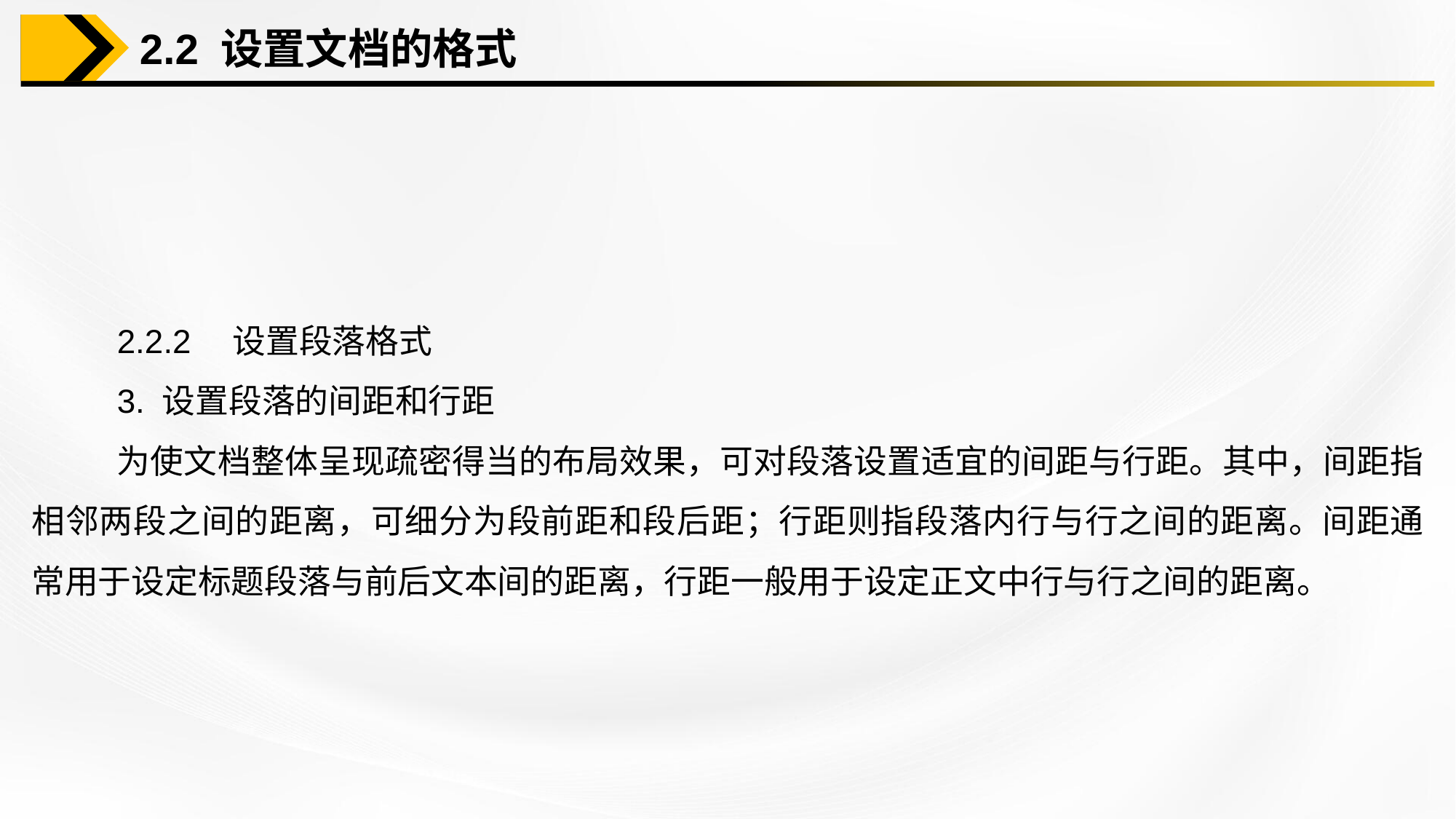

2.2 设置文档的格式
2.2.2　设置段落格式
3. 设置段落的间距和行距
为使文档整体呈现疏密得当的布局效果，可对段落设置适宜的间距与行距。其中，间距指相邻两段之间的距离，可细分为段前距和段后距；行距则指段落内行与行之间的距离。间距通常用于设定标题段落与前后文本间的距离，行距一般用于设定正文中行与行之间的距离。